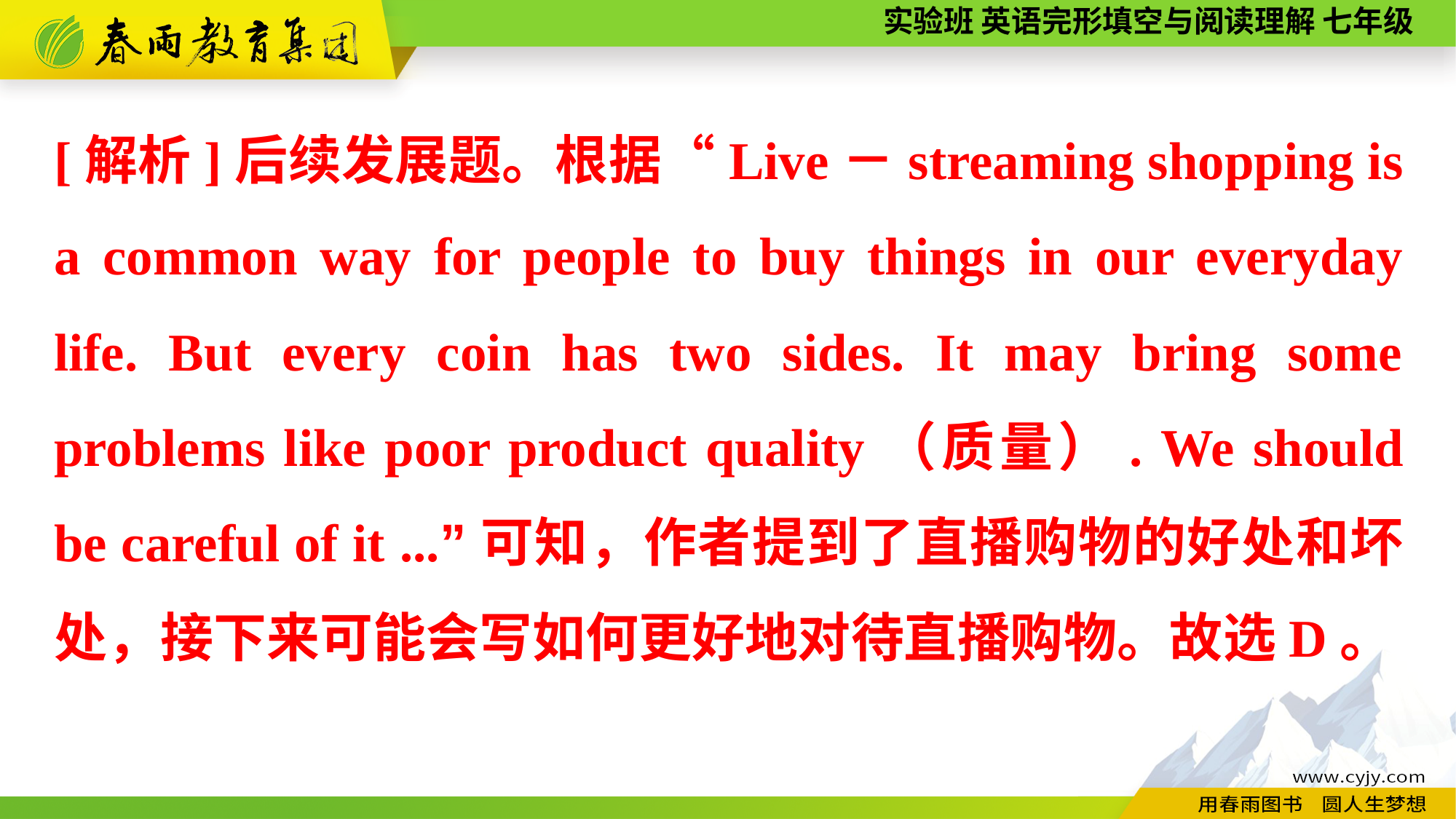

[解析]后续发展题。根据“Live－streaming shopping is a common way for people to buy things in our everyday life. But every coin has two sides. It may bring some problems like poor product quality（质量）. We should be careful of it ...”可知，作者提到了直播购物的好处和坏处，接下来可能会写如何更好地对待直播购物。故选D。